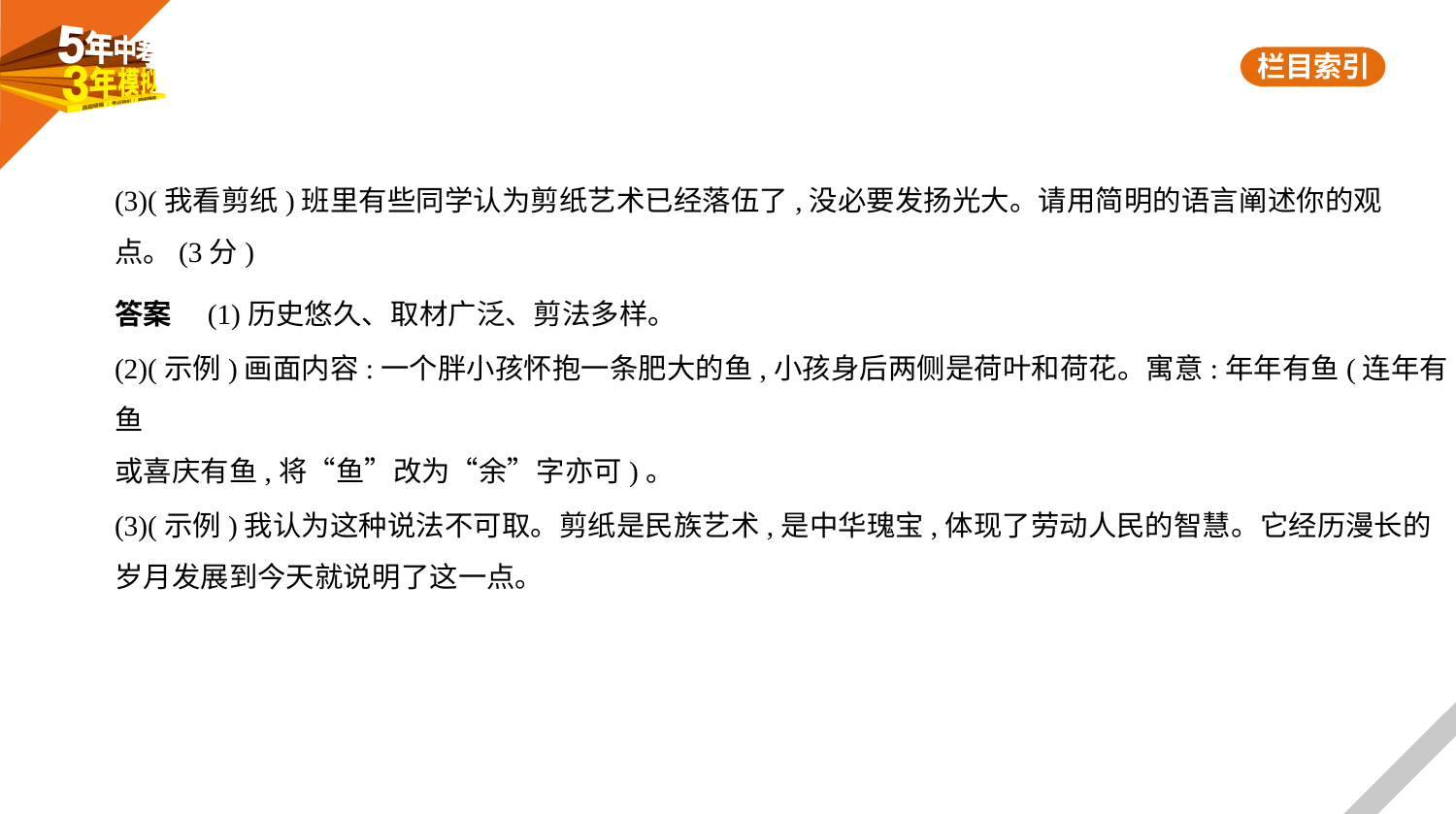

(3)(我看剪纸)班里有些同学认为剪纸艺术已经落伍了,没必要发扬光大。请用简明的语言阐述你的观
点。(3分)
答案　(1)历史悠久、取材广泛、剪法多样。
(2)(示例)画面内容:一个胖小孩怀抱一条肥大的鱼,小孩身后两侧是荷叶和荷花。寓意:年年有鱼(连年有鱼
或喜庆有鱼,将“鱼”改为“余”字亦可)。
(3)(示例)我认为这种说法不可取。剪纸是民族艺术,是中华瑰宝,体现了劳动人民的智慧。它经历漫长的
岁月发展到今天就说明了这一点。